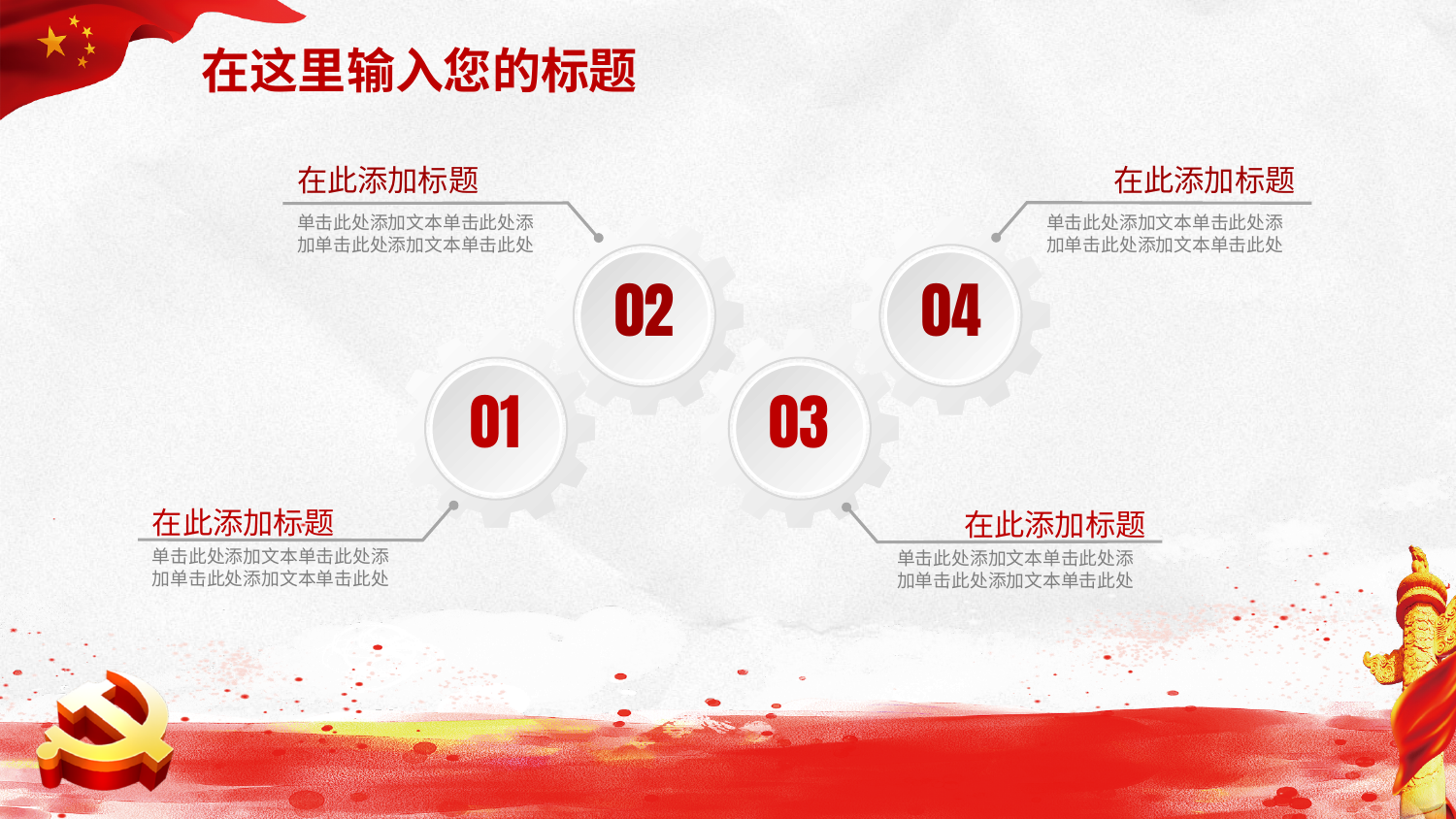

在这里输入您的标题
在此添加标题

单击此处添加文本单击此处添加单击此处添加文本单击此处
在此添加标题

单击此处添加文本单击此处添加单击此处添加文本单击此处

02
04

01
03
单击此处添加文本单击此处添加单击此处添加文本单击此处
在此添加标题

单击此处添加文本单击此处添加单击此处添加文本单击此处
在此添加标题